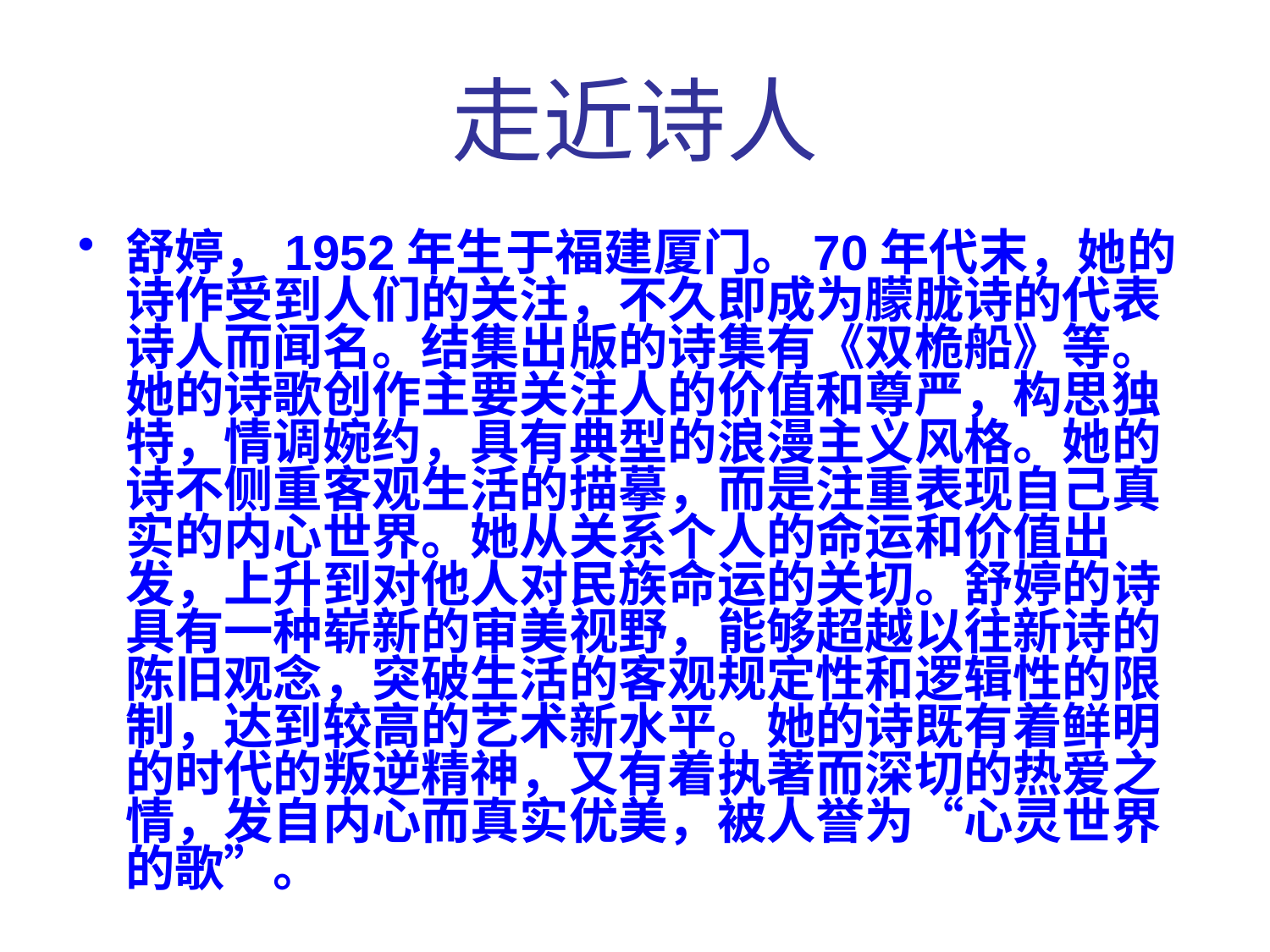

走近诗人
舒婷，1952年生于福建厦门。70年代末，她的诗作受到人们的关注，不久即成为朦胧诗的代表诗人而闻名。结集出版的诗集有《双桅船》等。她的诗歌创作主要关注人的价值和尊严，构思独特，情调婉约，具有典型的浪漫主义风格。她的诗不侧重客观生活的描摹，而是注重表现自己真实的内心世界。她从关系个人的命运和价值出发，上升到对他人对民族命运的关切。舒婷的诗具有一种崭新的审美视野，能够超越以往新诗的陈旧观念，突破生活的客观规定性和逻辑性的限制，达到较高的艺术新水平。她的诗既有着鲜明的时代的叛逆精神，又有着执著而深切的热爱之情，发自内心而真实优美，被人誉为“心灵世界的歌”。